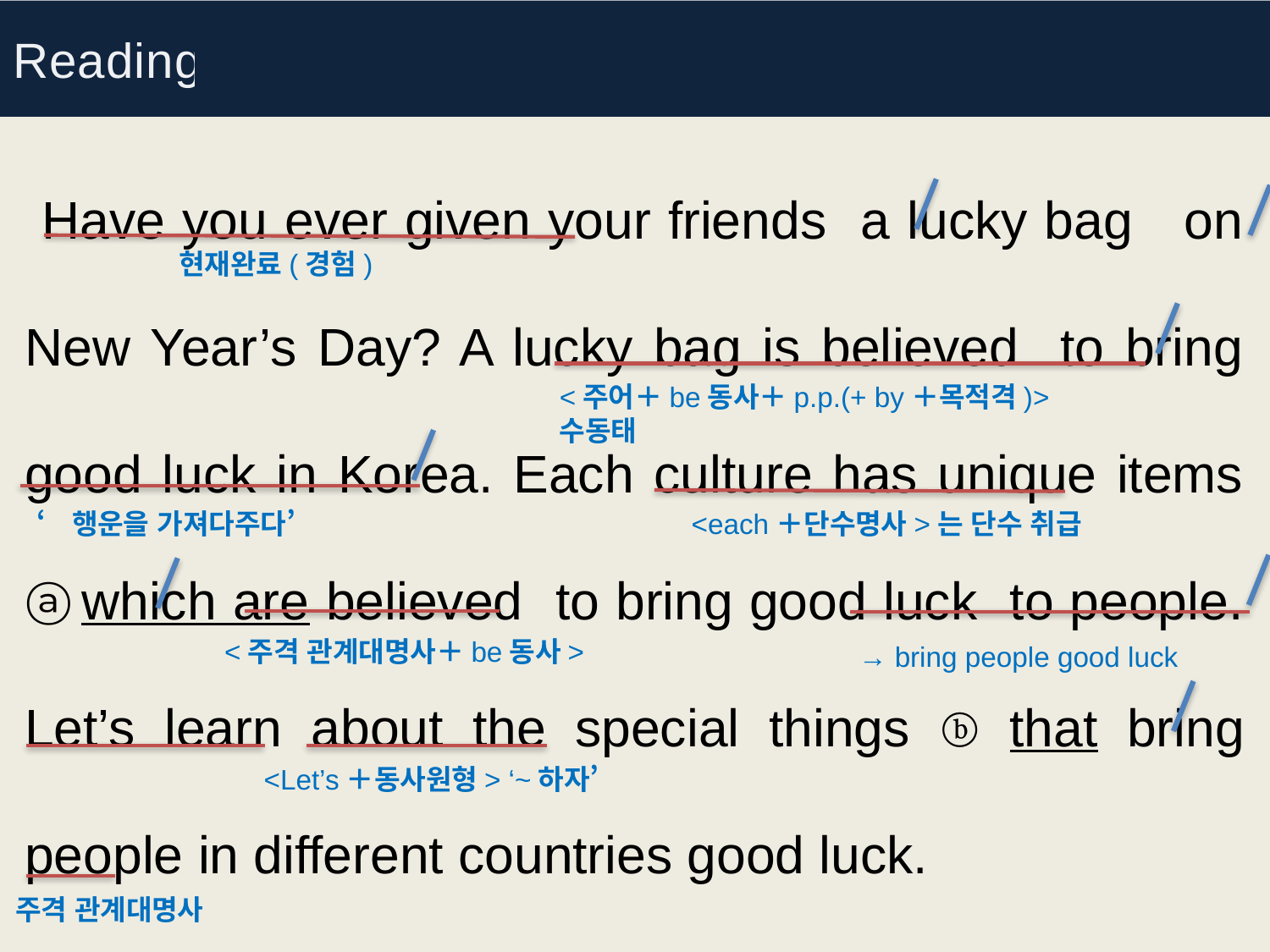

Reading
 Have you ever given your friends  a lucky bag   on New Year’s Day? A lucky bag is believed  to bring good luck in Korea. Each culture has unique items ⓐ which are believed  to bring good luck  to people. Let’s learn about the special things ⓑ that bring people in different countries good luck.
현재완료(경험)
<주어＋be동사＋p.p.(+ by＋목적격)> 수동태
‘행운을 가져다주다’
<each＋단수명사>는 단수 취급
<주격 관계대명사＋be동사>
→ bring people good luck
<Let’s＋동사원형> ‘~하자’
주격 관계대명사